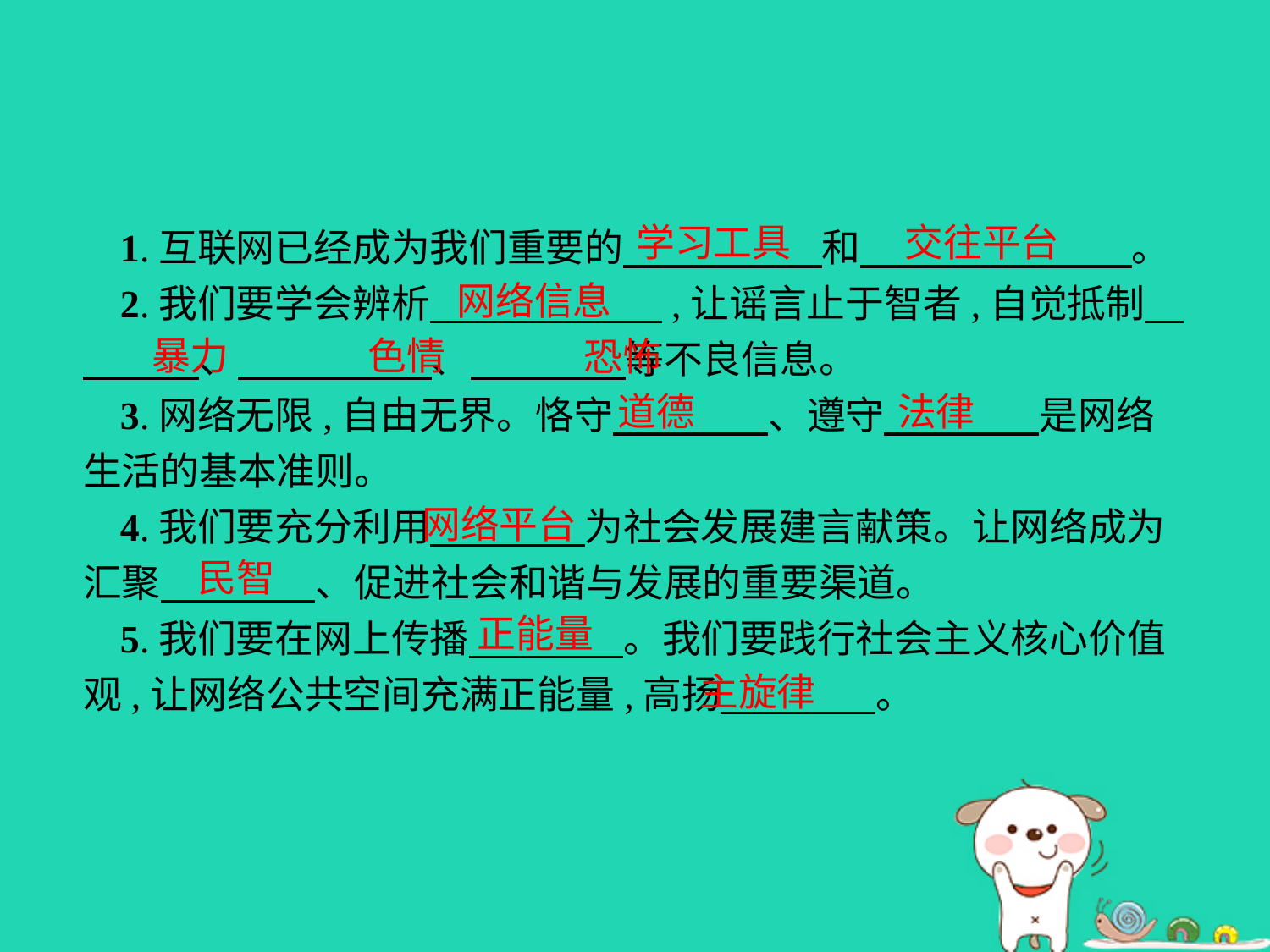

学习工具
交往平台
1.互联网已经成为我们重要的　　     　　和　　　　　　　。
2.我们要学会辨析　　　　　　,让谣言止于智者,自觉抵制　　　　、　　　　　、　　　　等不良信息。
3.网络无限,自由无界。恪守　　　　、遵守　　　　是网络生活的基本准则。
4.我们要充分利用　　　　为社会发展建言献策。让网络成为汇聚　　　　、促进社会和谐与发展的重要渠道。
5.我们要在网上传播　　　　。我们要践行社会主义核心价值观,让网络公共空间充满正能量,高扬　　　　。
网络信息
暴力
色情
恐怖
道德
法律
网络平台
民智
正能量
主旋律